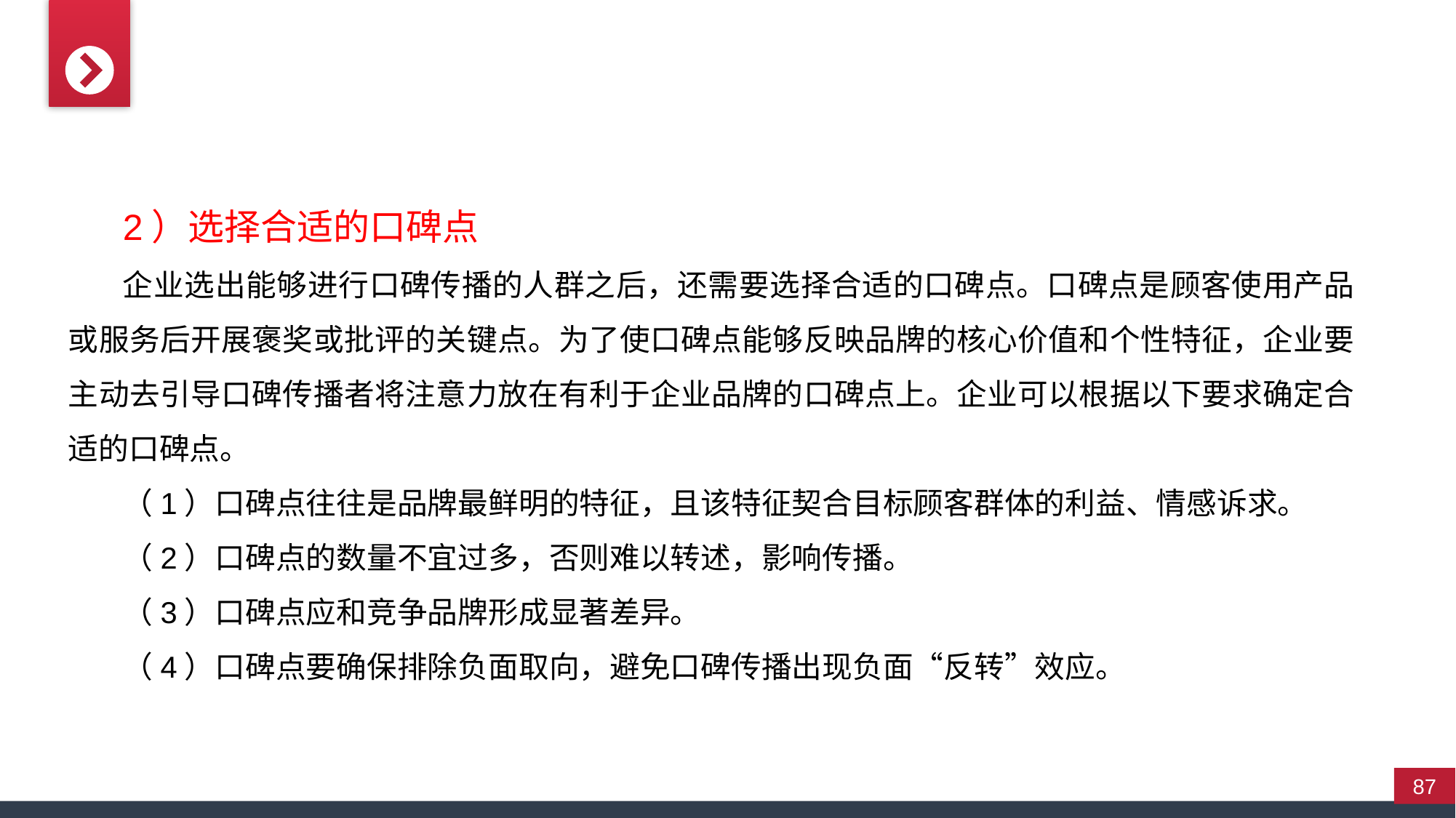

2）选择合适的口碑点
企业选出能够进行口碑传播的人群之后，还需要选择合适的口碑点。口碑点是顾客使用产品或服务后开展褒奖或批评的关键点。为了使口碑点能够反映品牌的核心价值和个性特征，企业要主动去引导口碑传播者将注意力放在有利于企业品牌的口碑点上。企业可以根据以下要求确定合适的口碑点。
（1）口碑点往往是品牌最鲜明的特征，且该特征契合目标顾客群体的利益、情感诉求。
（2）口碑点的数量不宜过多，否则难以转述，影响传播。
（3）口碑点应和竞争品牌形成显著差异。
（4）口碑点要确保排除负面取向，避免口碑传播出现负面“反转”效应。